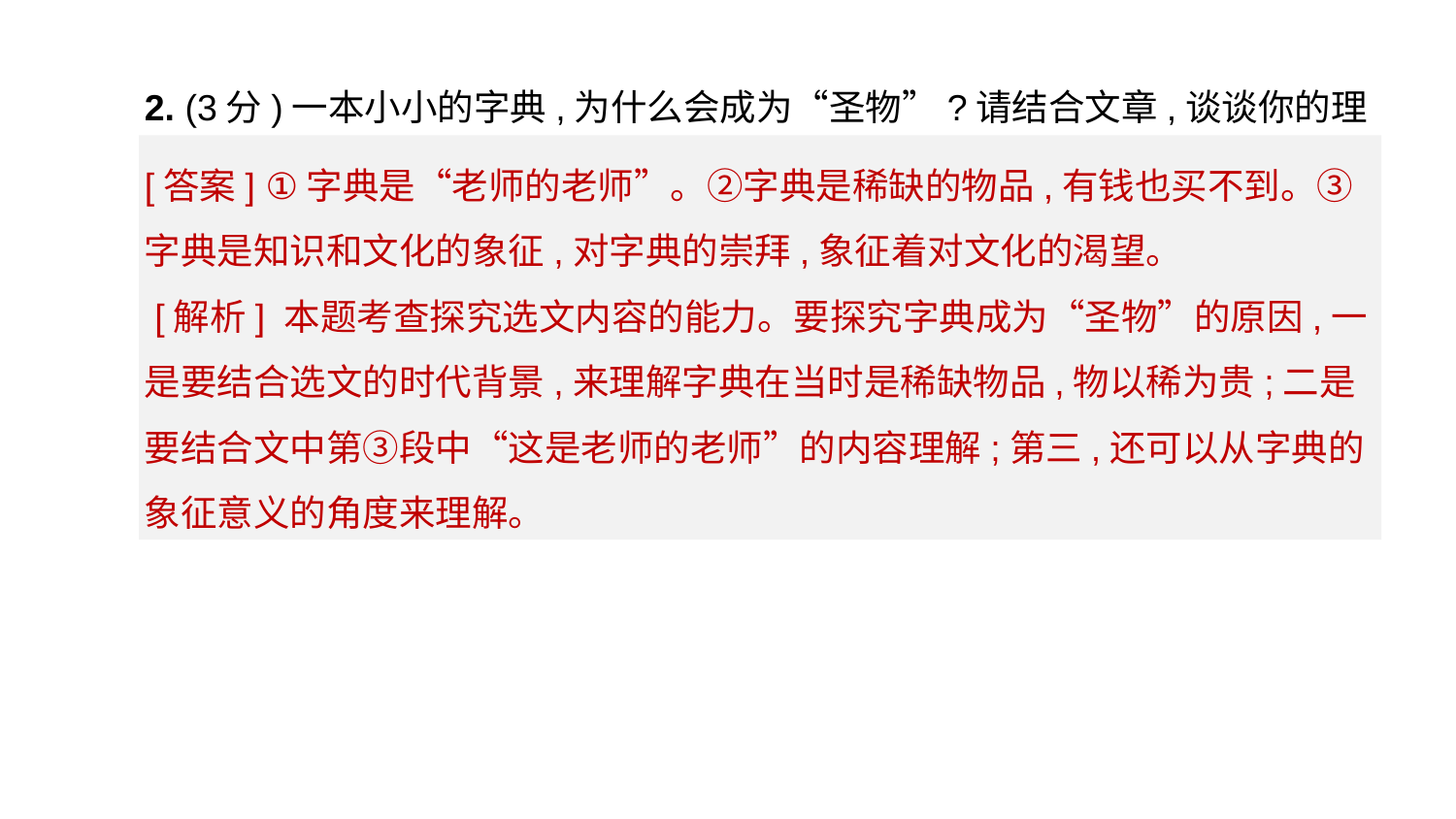

2. (3分)一本小小的字典,为什么会成为“圣物”?请结合文章,谈谈你的理解。
[答案] ①字典是“老师的老师”。②字典是稀缺的物品,有钱也买不到。③字典是知识和文化的象征,对字典的崇拜,象征着对文化的渴望。
 [解析] 本题考查探究选文内容的能力。要探究字典成为“圣物”的原因,一是要结合选文的时代背景,来理解字典在当时是稀缺物品,物以稀为贵;二是要结合文中第③段中“这是老师的老师”的内容理解;第三,还可以从字典的象征意义的角度来理解。